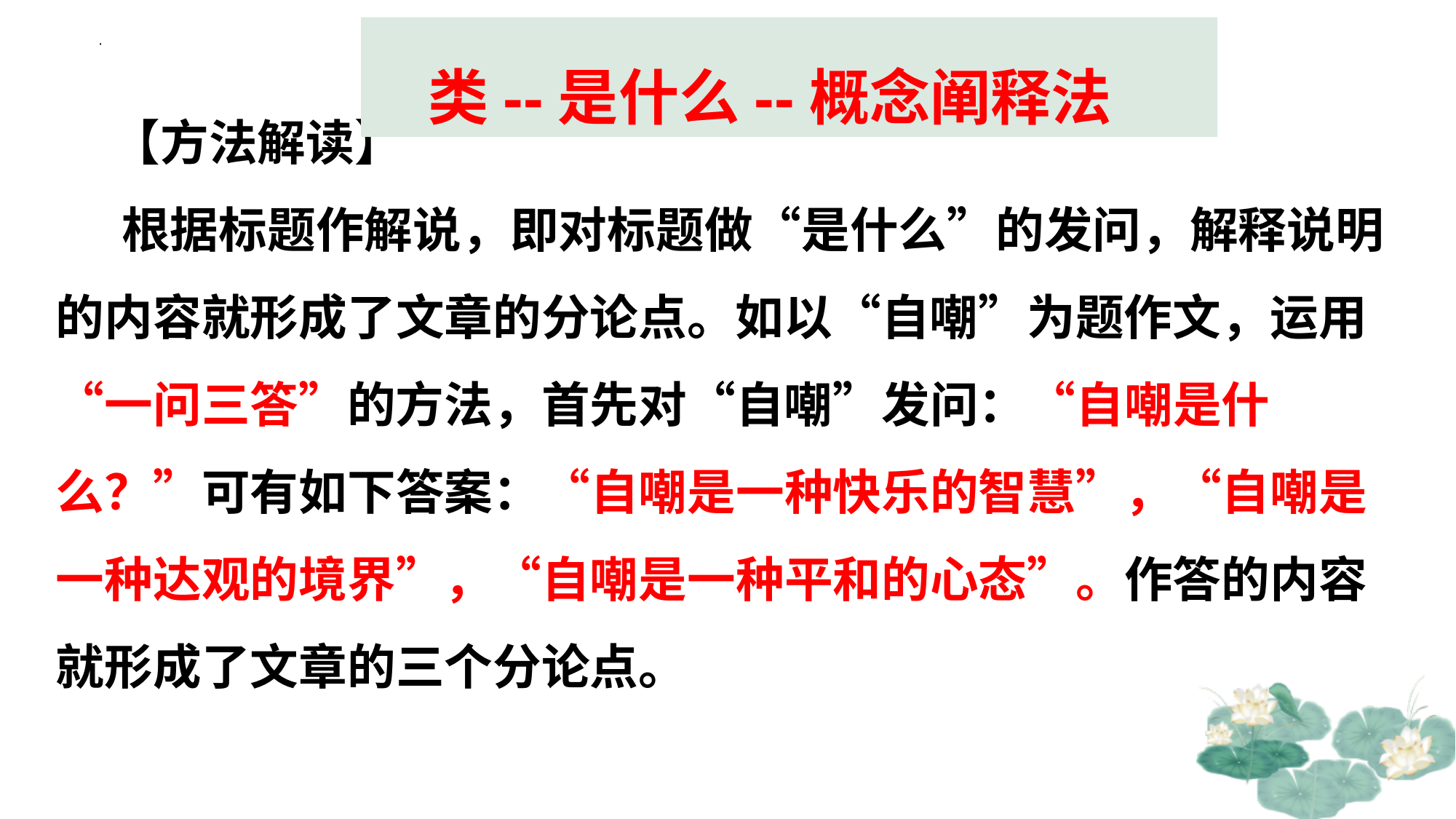

类--是什么--概念阐释法

 【方法解读】
  根据标题作解说，即对标题做“是什么”的发问，解释说明的内容就形成了文章的分论点。如以“自嘲”为题作文，运用“一问三答”的方法，首先对“自嘲”发问：“自嘲是什么？”可有如下答案：“自嘲是一种快乐的智慧”，“自嘲是一种达观的境界”，“自嘲是一种平和的心态”。作答的内容就形成了文章的三个分论点。